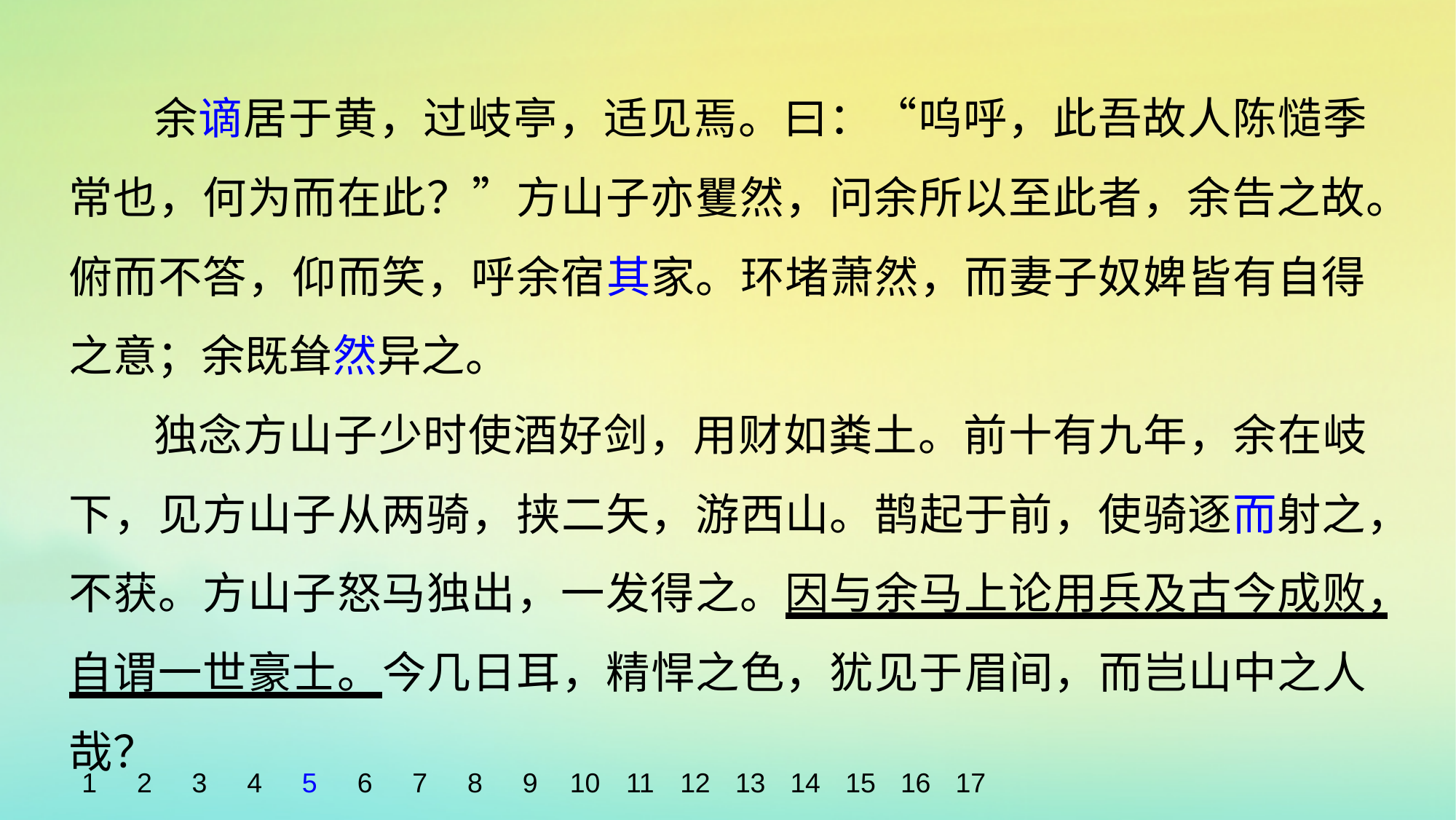

余谪居于黄，过岐亭，适见焉。曰：“呜呼，此吾故人陈慥季常也，何为而在此？”方山子亦矍然，问余所以至此者，余告之故。俯而不答，仰而笑，呼余宿其家。环堵萧然，而妻子奴婢皆有自得之意；余既耸然异之。
独念方山子少时使酒好剑，用财如粪土。前十有九年，余在岐下，见方山子从两骑，挟二矢，游西山。鹊起于前，使骑逐而射之，不获。方山子怒马独出，一发得之。因与余马上论用兵及古今成败，自谓一世豪士。今几日耳，精悍之色，犹见于眉间，而岂山中之人哉？
1
2
3
4
5
6
7
8
9
10
11
12
13
14
15
16
17